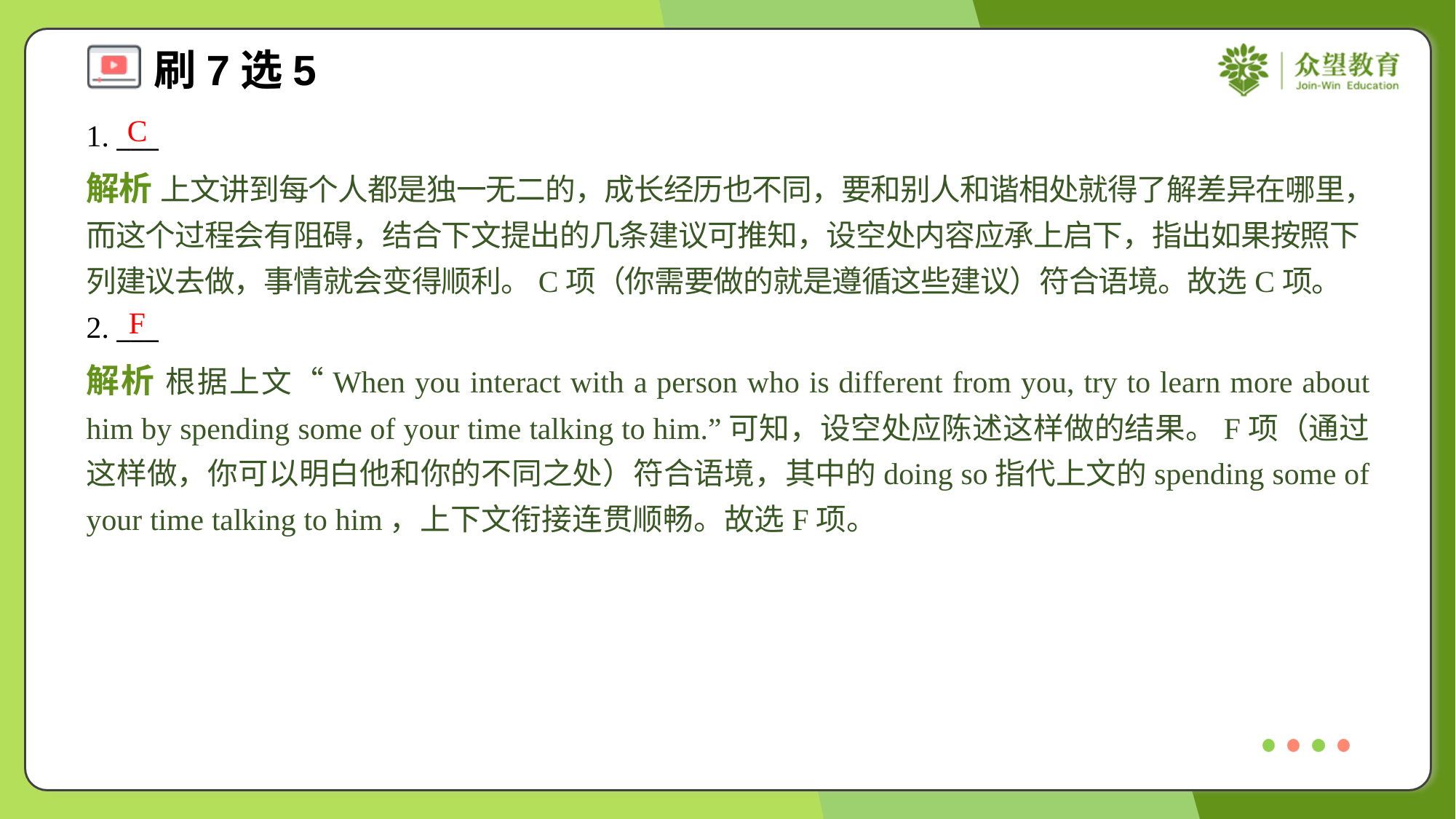

C
1. ___
解析 上文讲到每个人都是独一无二的，成长经历也不同，要和别人和谐相处就得了解差异在哪里，而这个过程会有阻碍，结合下文提出的几条建议可推知，设空处内容应承上启下，指出如果按照下列建议去做，事情就会变得顺利。C项（你需要做的就是遵循这些建议）符合语境。故选C项。
F
2. ___
解析 根据上文“When you interact with a person who is different from you, try to learn more about him by spending some of your time talking to him.”可知，设空处应陈述这样做的结果。F项（通过这样做，你可以明白他和你的不同之处）符合语境，其中的doing so指代上文的spending some of your time talking to him，上下文衔接连贯顺畅。故选F项。